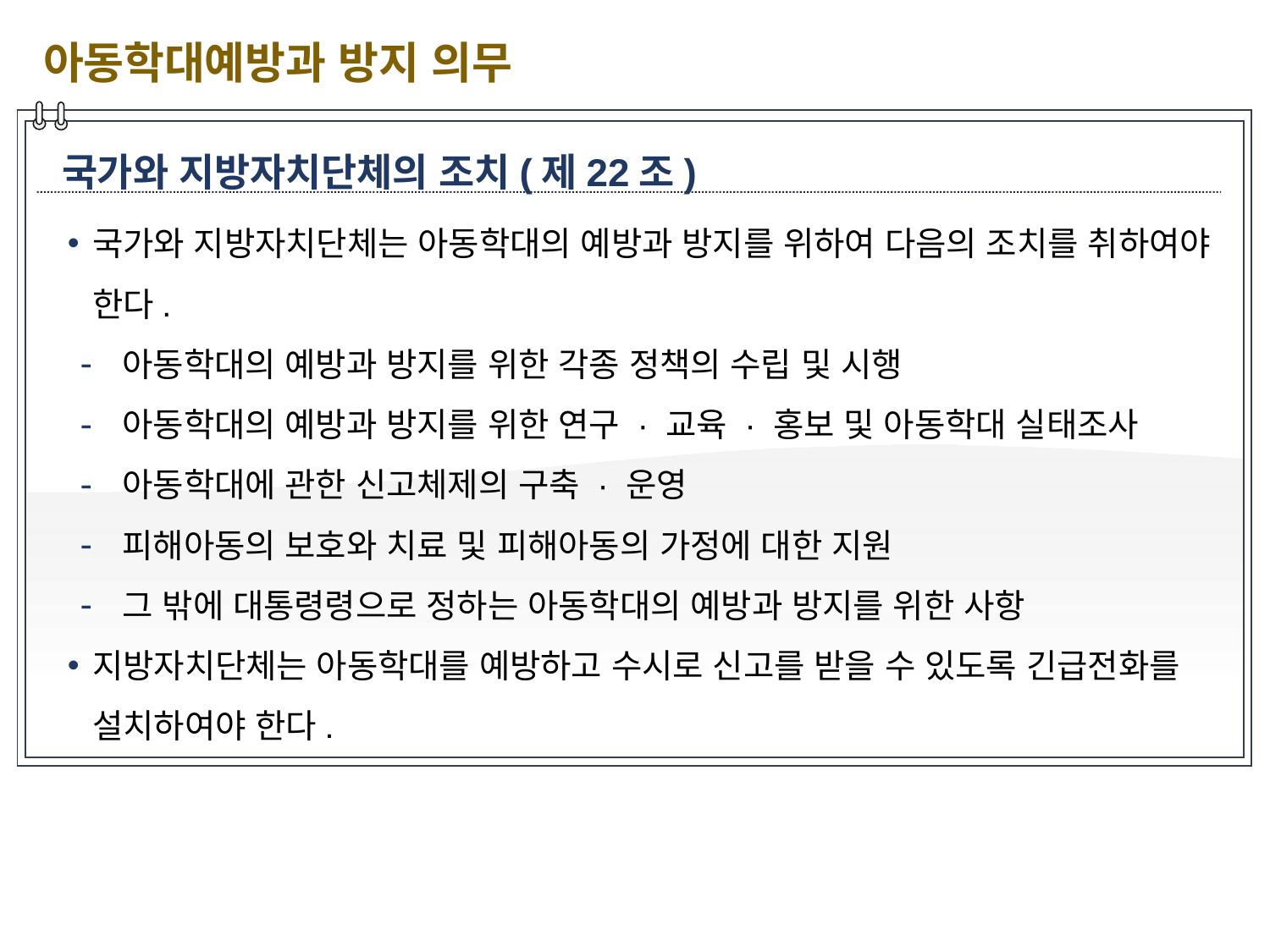

아동학대예방과 방지 의무

국가와 지방자치단체의 조치(제22조)

국가와 지방자치단체는 아동학대의 예방과 방지를 위하여 다음의 조치를 취하여야 한다.
 아동학대의 예방과 방지를 위한 각종 정책의 수립 및 시행
 아동학대의 예방과 방지를 위한 연구 · 교육 · 홍보 및 아동학대 실태조사
 아동학대에 관한 신고체제의 구축 · 운영
 피해아동의 보호와 치료 및 피해아동의 가정에 대한 지원
 그 밖에 대통령령으로 정하는 아동학대의 예방과 방지를 위한 사항
지방자치단체는 아동학대를 예방하고 수시로 신고를 받을 수 있도록 긴급전화를 설치하여야 한다.